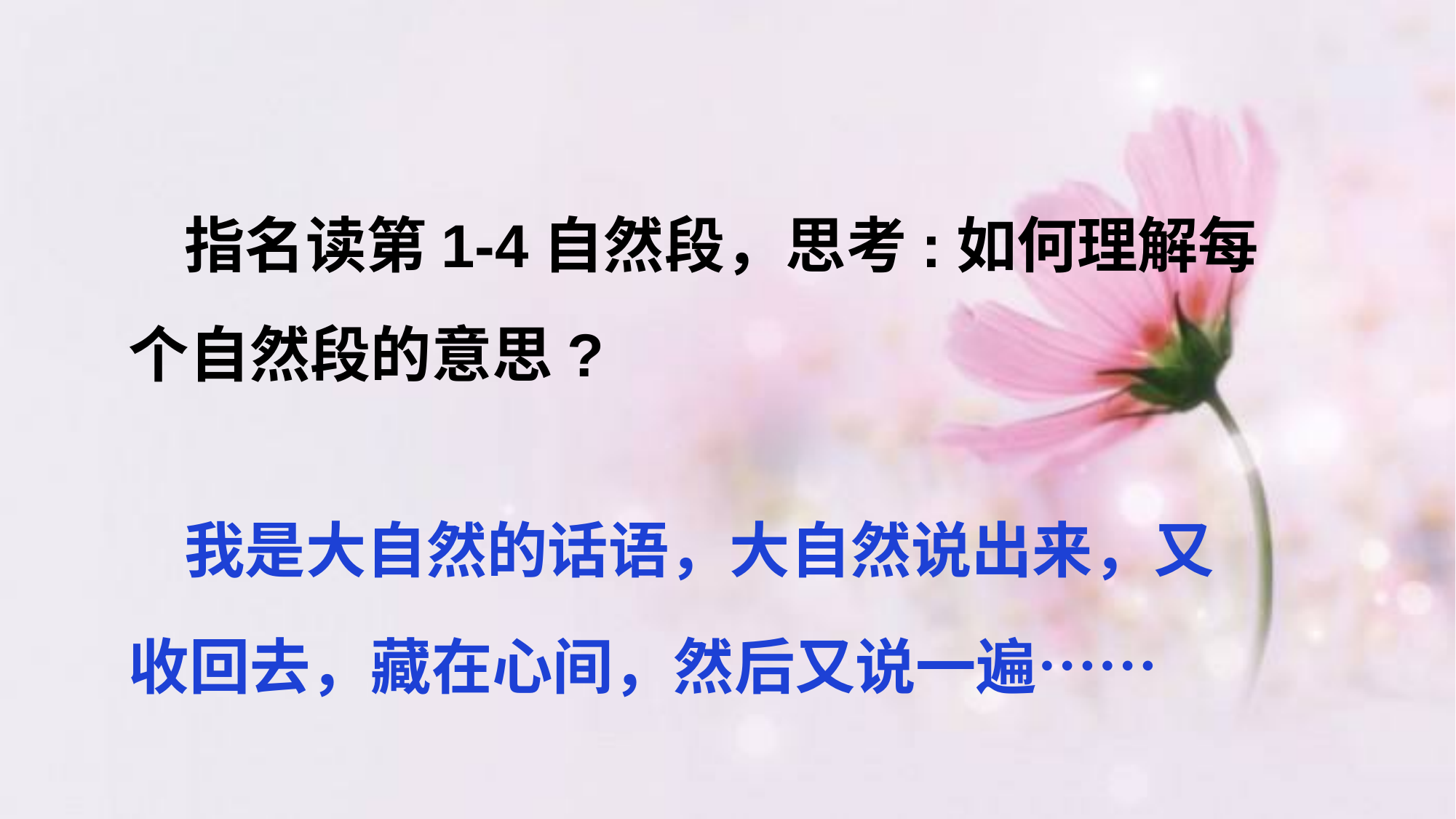

指名读第1-4自然段，思考:如何理解每个自然段的意思?
    我是大自然的话语，大自然说出来，又收回去，藏在心间，然后又说一遍……